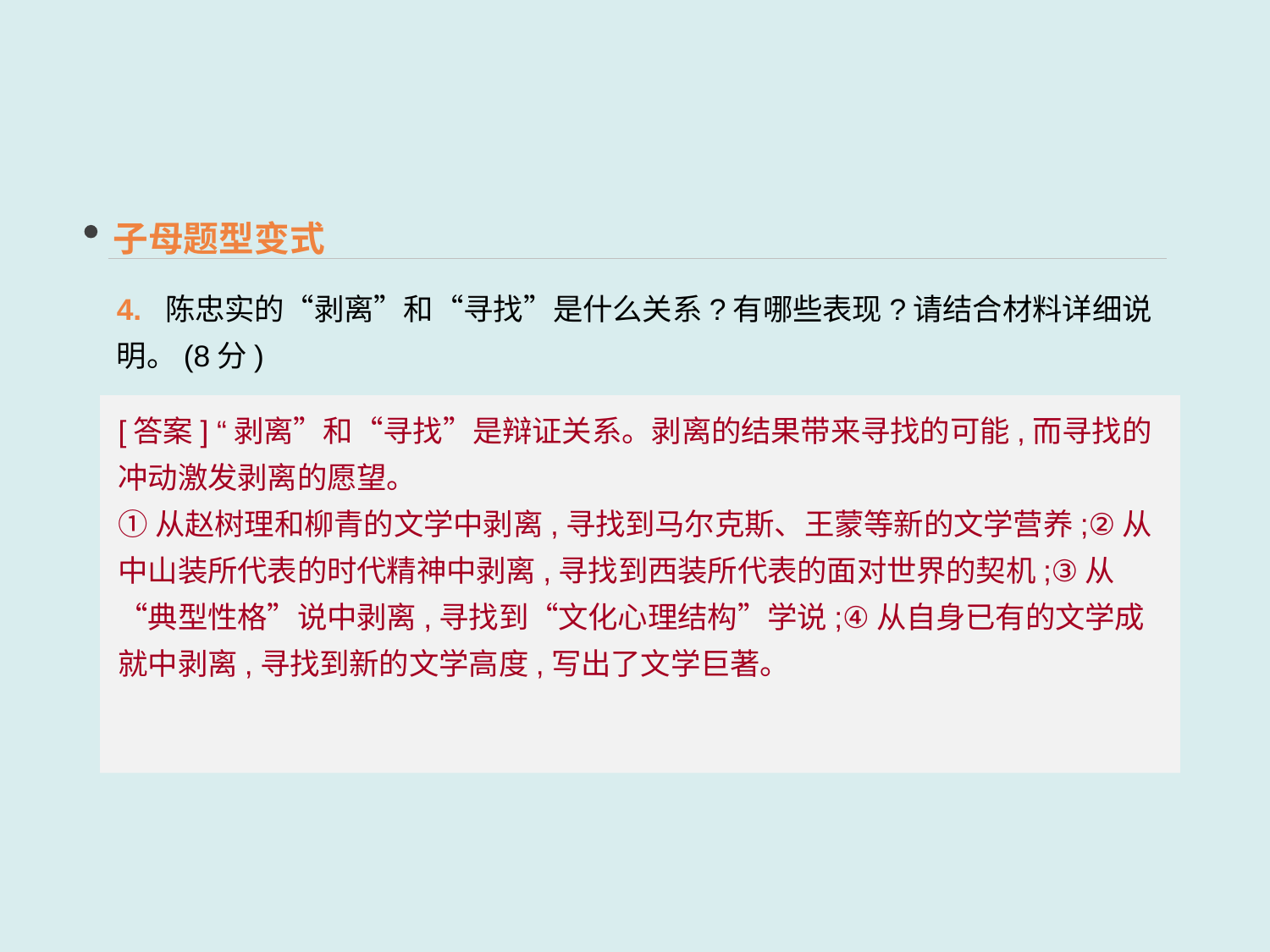

子母题型变式

4.  陈忠实的“剥离”和“寻找”是什么关系?有哪些表现?请结合材料详细说明。(8分)

[答案] “剥离”和“寻找”是辩证关系。剥离的结果带来寻找的可能,而寻找的冲动激发剥离的愿望。
①从赵树理和柳青的文学中剥离,寻找到马尔克斯、王蒙等新的文学营养;②从中山装所代表的时代精神中剥离,寻找到西装所代表的面对世界的契机;③从“典型性格”说中剥离,寻找到“文化心理结构”学说;④从自身已有的文学成就中剥离,寻找到新的文学高度,写出了文学巨著。